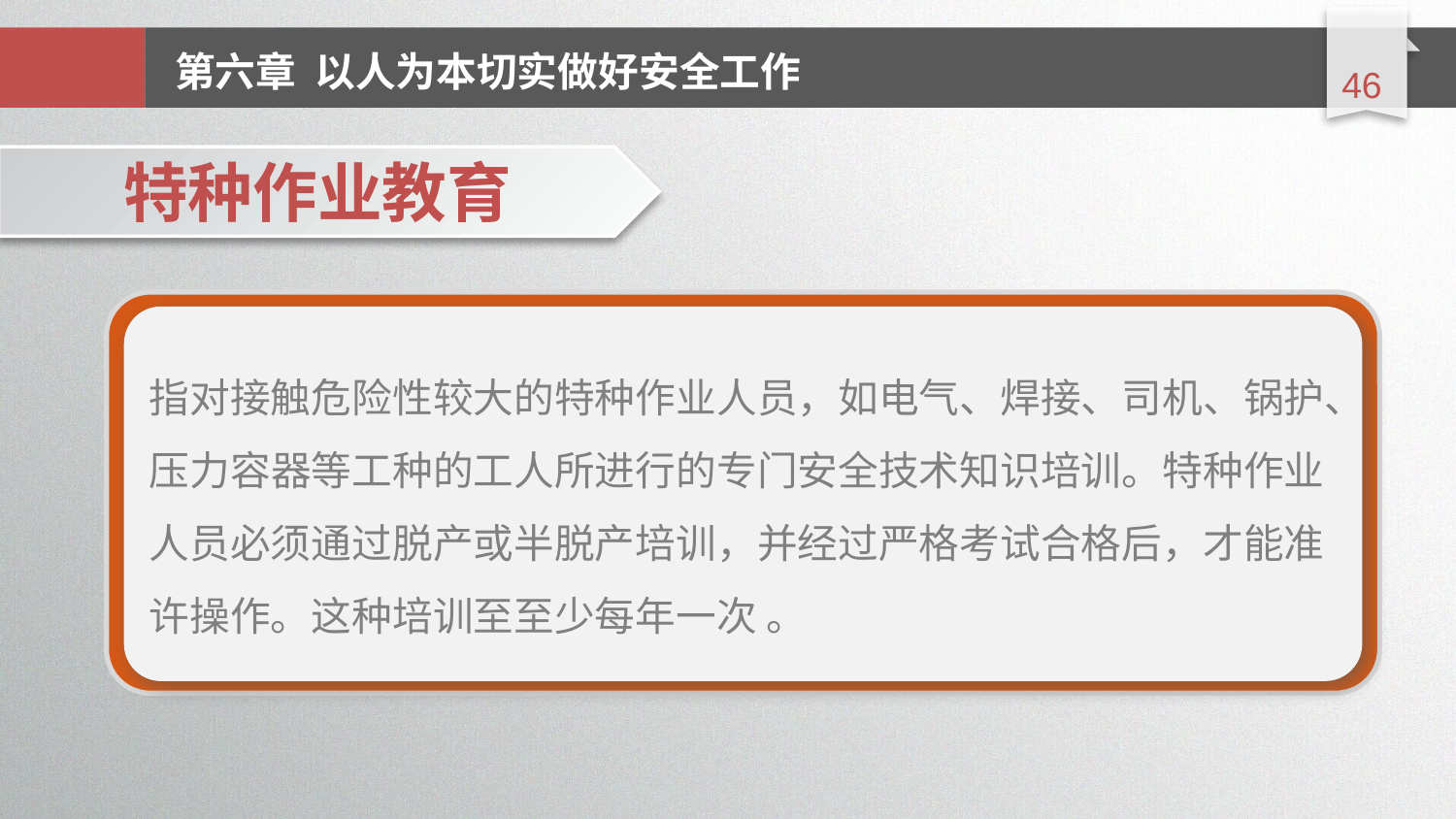

延时符
第六章  以人为本切实做好安全工作
特种作业教育

指对接触危险性较大的特种作业人员，如电气、焊接、司机、锅护、压力容器等工种的工人所进行的专门安全技术知识培训。特种作业人员必须通过脱产或半脱产培训，并经过严格考试合格后，才能准许操作。这种培训至至少每年一次 。